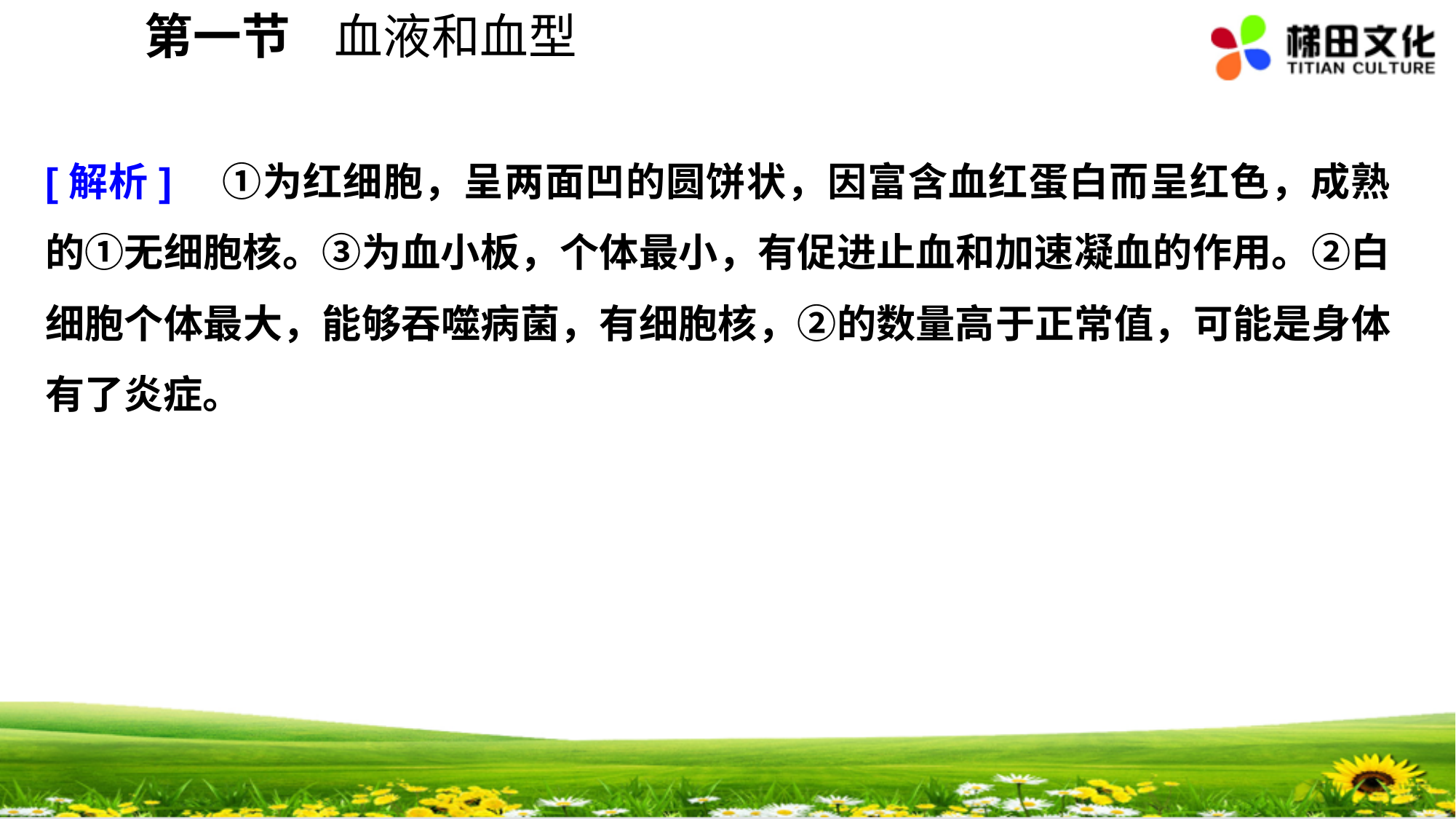

第一节    血液和血型
[解析]　①为红细胞，呈两面凹的圆饼状，因富含血红蛋白而呈红色，成熟的①无细胞核。③为血小板，个体最小，有促进止血和加速凝血的作用。②白细胞个体最大，能够吞噬病菌，有细胞核，②的数量高于正常值，可能是身体有了炎症。